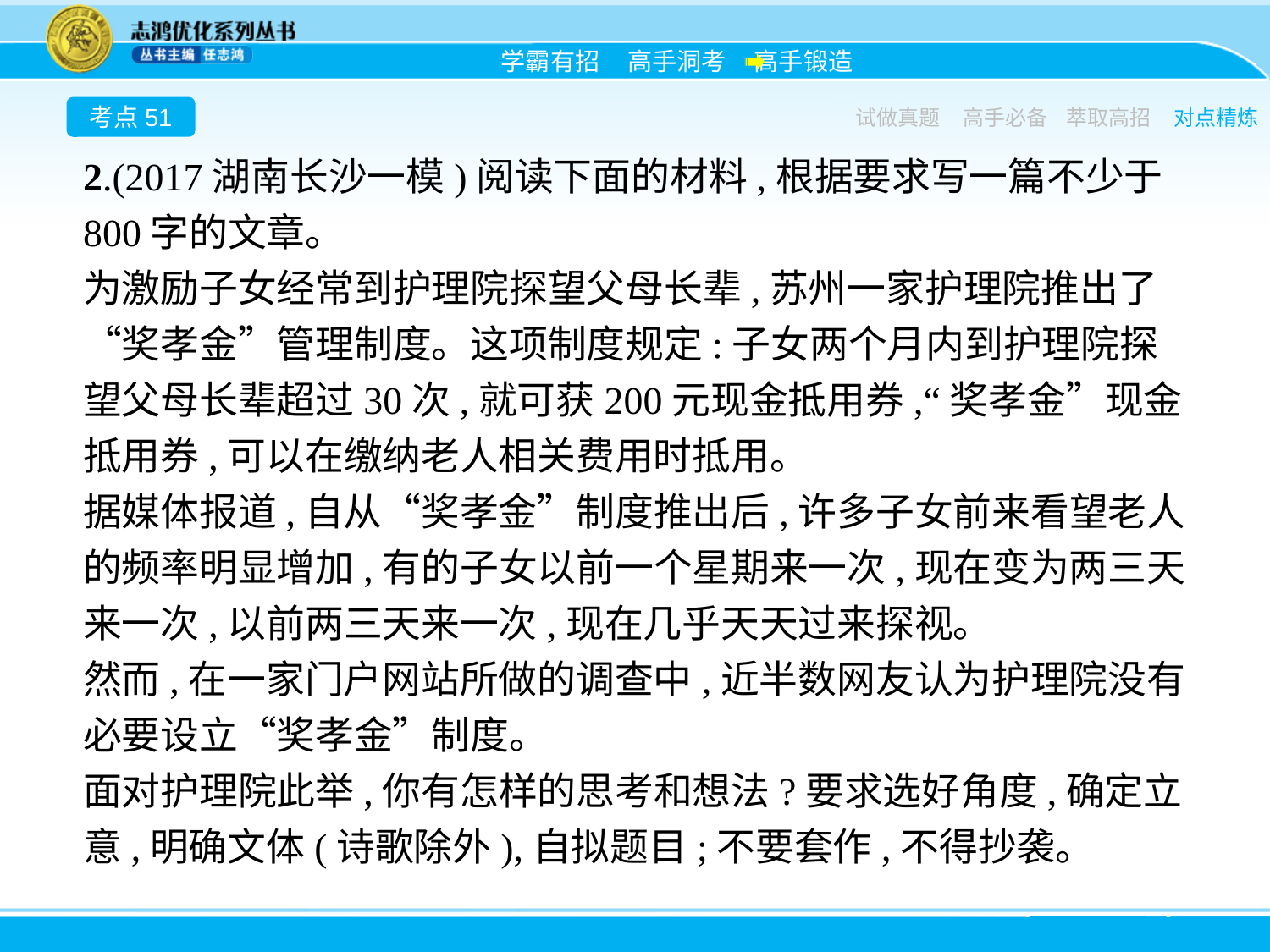

考点51
试做真题
高手必备
萃取高招
对点精炼
2.(2017湖南长沙一模)阅读下面的材料,根据要求写一篇不少于800字的文章。
为激励子女经常到护理院探望父母长辈,苏州一家护理院推出了“奖孝金”管理制度。这项制度规定:子女两个月内到护理院探望父母长辈超过30次,就可获200元现金抵用券,“奖孝金”现金抵用券,可以在缴纳老人相关费用时抵用。
据媒体报道,自从“奖孝金”制度推出后,许多子女前来看望老人的频率明显增加,有的子女以前一个星期来一次,现在变为两三天来一次,以前两三天来一次,现在几乎天天过来探视。
然而,在一家门户网站所做的调查中,近半数网友认为护理院没有必要设立“奖孝金”制度。
面对护理院此举,你有怎样的思考和想法?要求选好角度,确定立意,明确文体(诗歌除外),自拟题目;不要套作,不得抄袭。